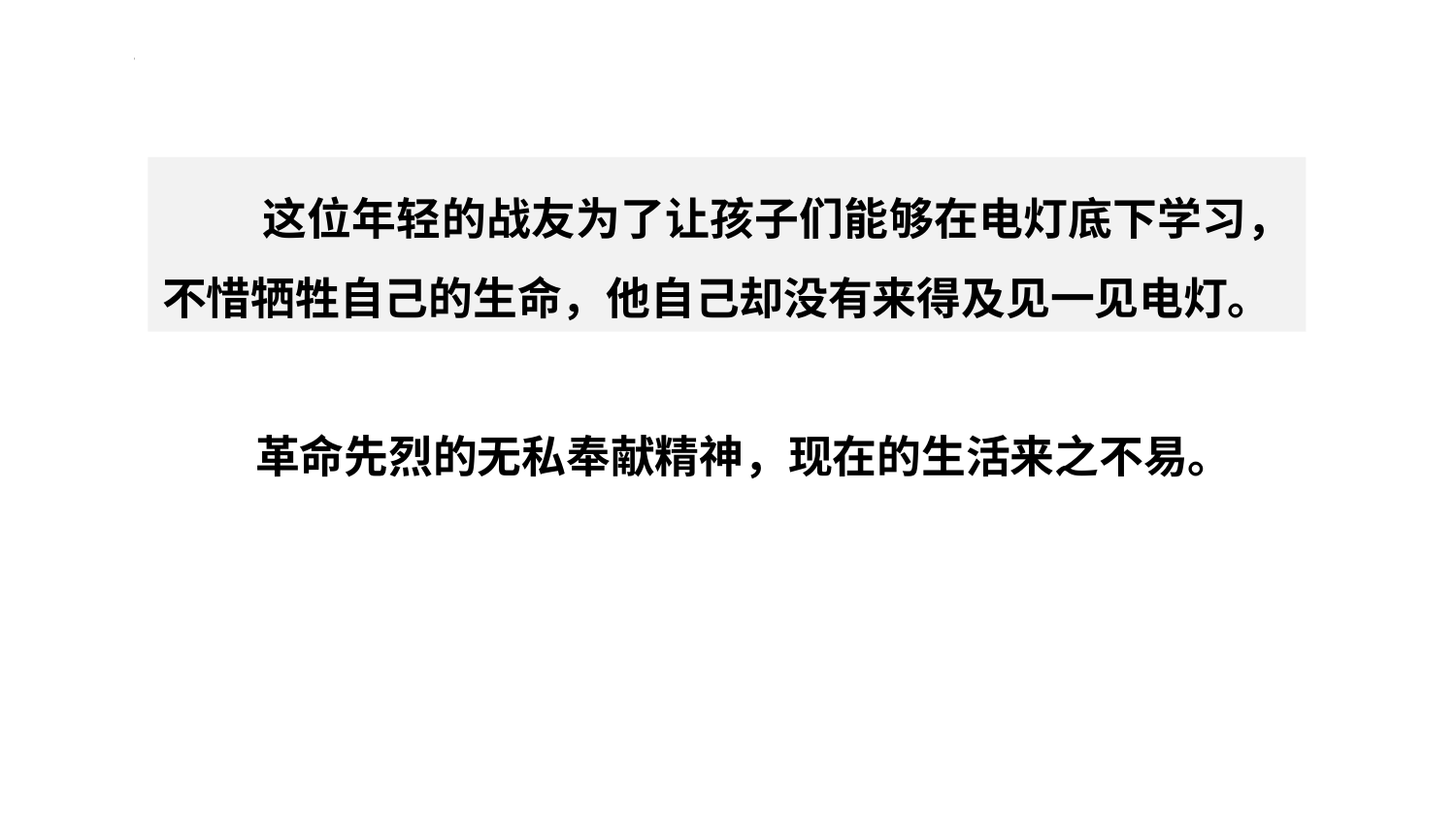

品读释疑
这位年轻的战友为了让孩子们能够在电灯底下学习，不惜牺牲自己的生命，他自己却没有来得及见一见电灯。
革命先烈的无私奉献精神，现在的生活来之不易。